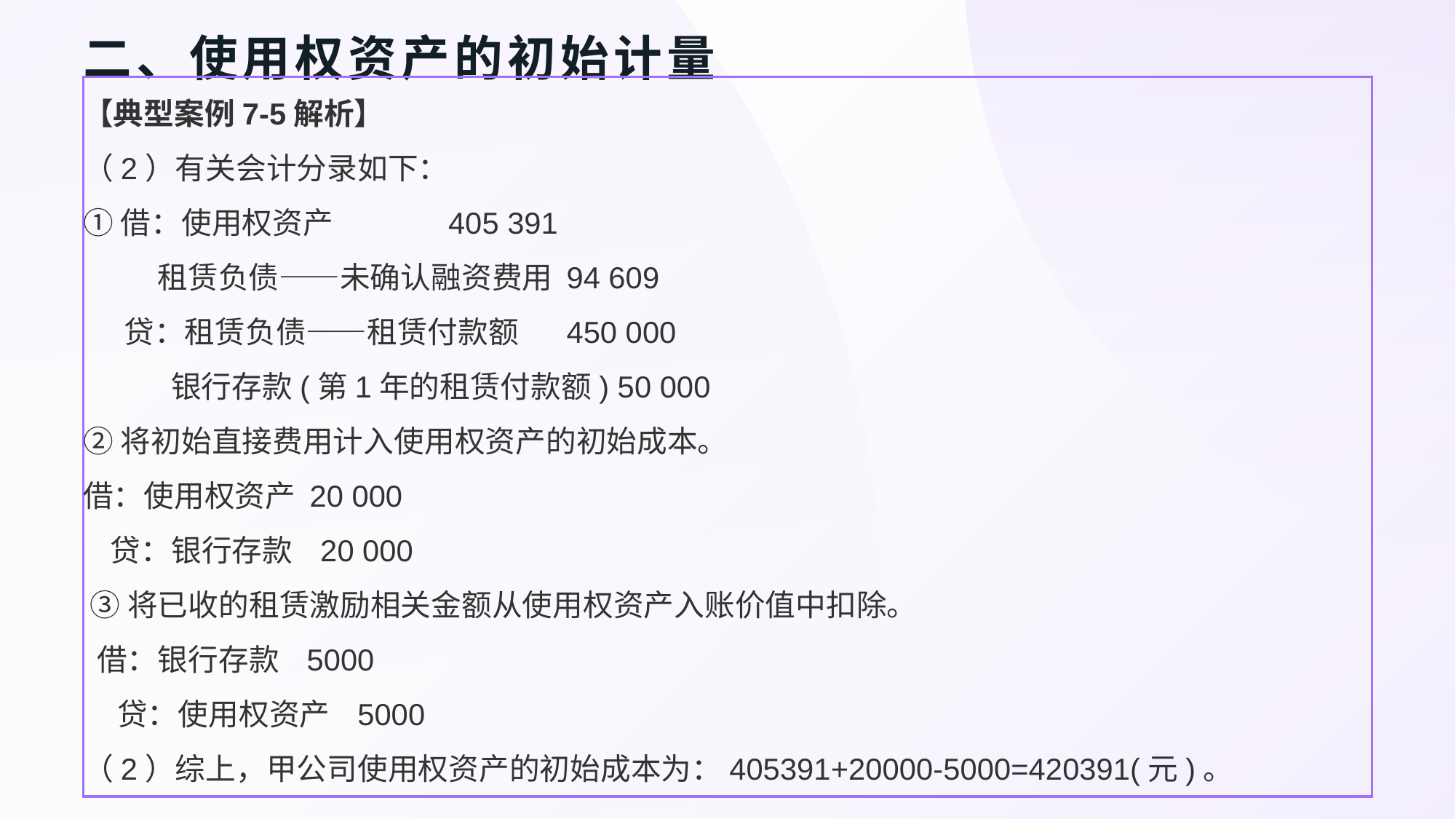

# 二、使用权资产的初始计量
【典型案例7-5解析】
（2）有关会计分录如下：
①借：使用权资产                405 391
          租赁负债——未确认融资费用 94 609
     贷：租赁负债——租赁付款额      450 000
            银行存款(第1年的租赁付款额) 50 000
②将初始直接费用计入使用权资产的初始成本。
借：使用权资产 20 000
   贷：银行存款   20 000
 ③将已收的租赁激励相关金额从使用权资产入账价值中扣除。
 借：银行存款   5000
    贷：使用权资产   5000
（2）综上，甲公司使用权资产的初始成本为：405391+20000-5000=420391(元)。